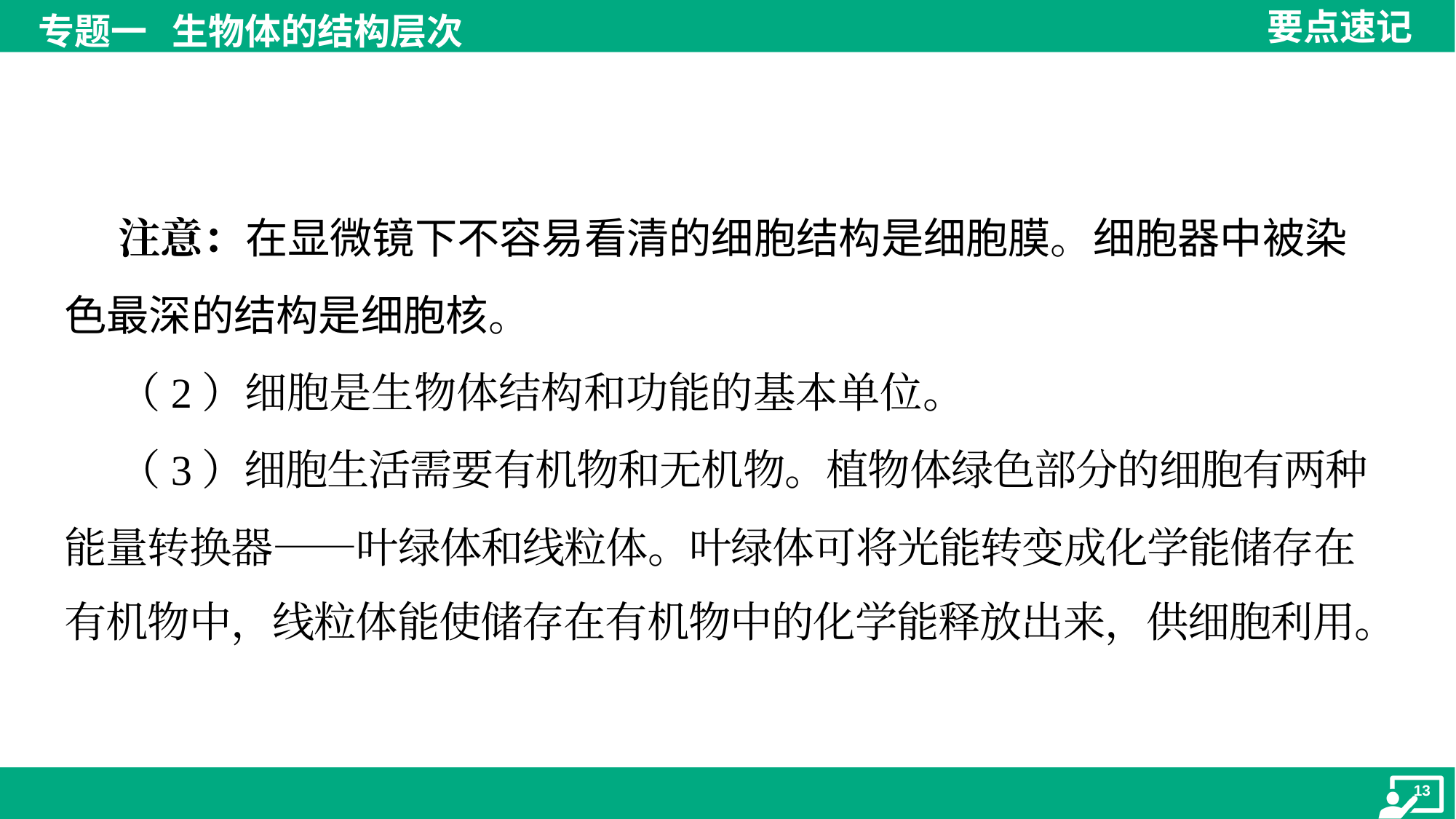

注意：在显微镜下不容易看清的细胞结构是细胞膜。细胞器中被染
色最深的结构是细胞核。
    （2）细胞是生物体结构和功能的基本单位。
    （3）细胞生活需要有机物和无机物。植物体绿色部分的细胞有两种
能量转换器——叶绿体和线粒体。叶绿体可将光能转变成化学能储存在
有机物中，线粒体能使储存在有机物中的化学能释放出来，供细胞利用。